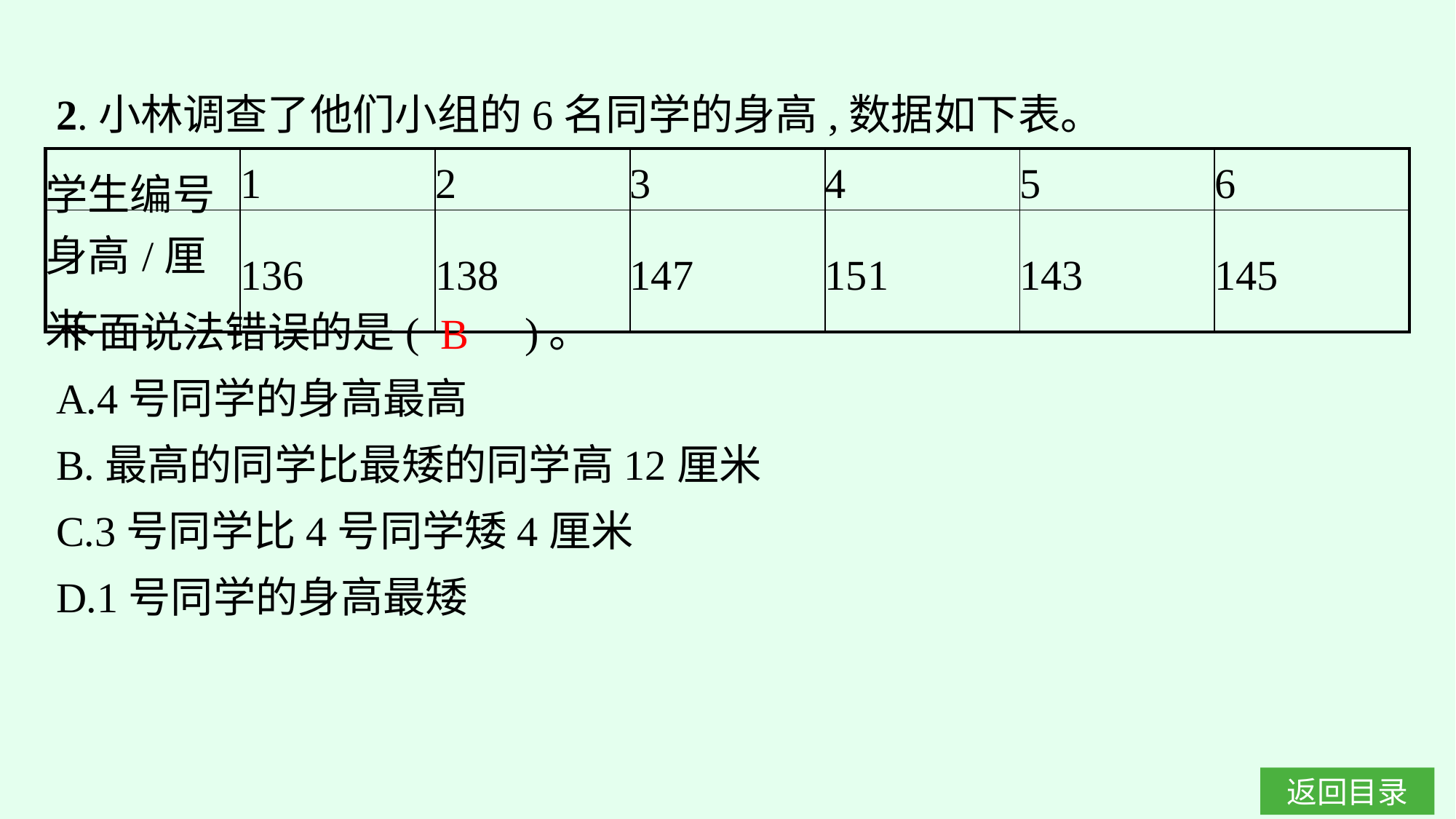

2.小林调查了他们小组的6名同学的身高,数据如下表。
| 学生编号 | 1 | 2 | 3 | 4 | 5 | 6 |
| --- | --- | --- | --- | --- | --- | --- |
| 身高/厘米 | 136 | 138 | 147 | 151 | 143 | 145 |
下面说法错误的是(　　)。
A.4号同学的身高最高
B.最高的同学比最矮的同学高12厘米
C.3号同学比4号同学矮4厘米
D.1号同学的身高最矮
B